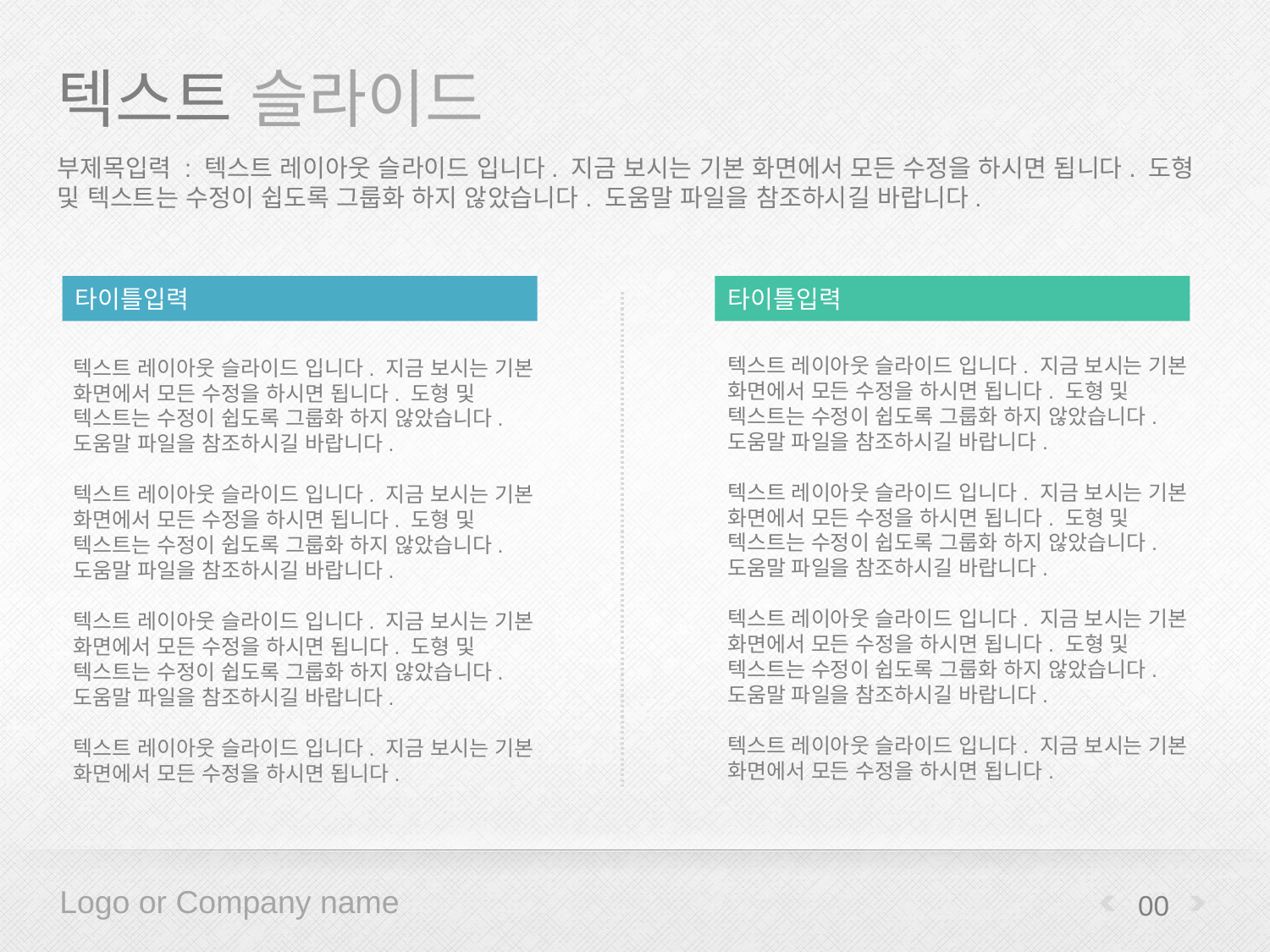

# 텍스트 슬라이드
부제목입력 : 텍스트 레이아웃 슬라이드 입니다. 지금 보시는 기본 화면에서 모든 수정을 하시면 됩니다. 도형 및 텍스트는 수정이 쉽도록 그룹화 하지 않았습니다. 도움말 파일을 참조하시길 바랍니다.
타이틀입력
타이틀입력

텍스트 레이아웃 슬라이드 입니다. 지금 보시는 기본 화면에서 모든 수정을 하시면 됩니다. 도형 및 텍스트는 수정이 쉽도록 그룹화 하지 않았습니다. 도움말 파일을 참조하시길 바랍니다.

텍스트 레이아웃 슬라이드 입니다. 지금 보시는 기본 화면에서 모든 수정을 하시면 됩니다. 도형 및 텍스트는 수정이 쉽도록 그룹화 하지 않았습니다. 도움말 파일을 참조하시길 바랍니다.

텍스트 레이아웃 슬라이드 입니다. 지금 보시는 기본 화면에서 모든 수정을 하시면 됩니다. 도형 및 텍스트는 수정이 쉽도록 그룹화 하지 않았습니다. 도움말 파일을 참조하시길 바랍니다.

텍스트 레이아웃 슬라이드 입니다. 지금 보시는 기본 화면에서 모든 수정을 하시면 됩니다.
텍스트 레이아웃 슬라이드 입니다. 지금 보시는 기본 화면에서 모든 수정을 하시면 됩니다. 도형 및 텍스트는 수정이 쉽도록 그룹화 하지 않았습니다. 도움말 파일을 참조하시길 바랍니다.

텍스트 레이아웃 슬라이드 입니다. 지금 보시는 기본 화면에서 모든 수정을 하시면 됩니다. 도형 및 텍스트는 수정이 쉽도록 그룹화 하지 않았습니다. 도움말 파일을 참조하시길 바랍니다.

텍스트 레이아웃 슬라이드 입니다. 지금 보시는 기본 화면에서 모든 수정을 하시면 됩니다. 도형 및 텍스트는 수정이 쉽도록 그룹화 하지 않았습니다. 도움말 파일을 참조하시길 바랍니다.

텍스트 레이아웃 슬라이드 입니다. 지금 보시는 기본 화면에서 모든 수정을 하시면 됩니다.
00